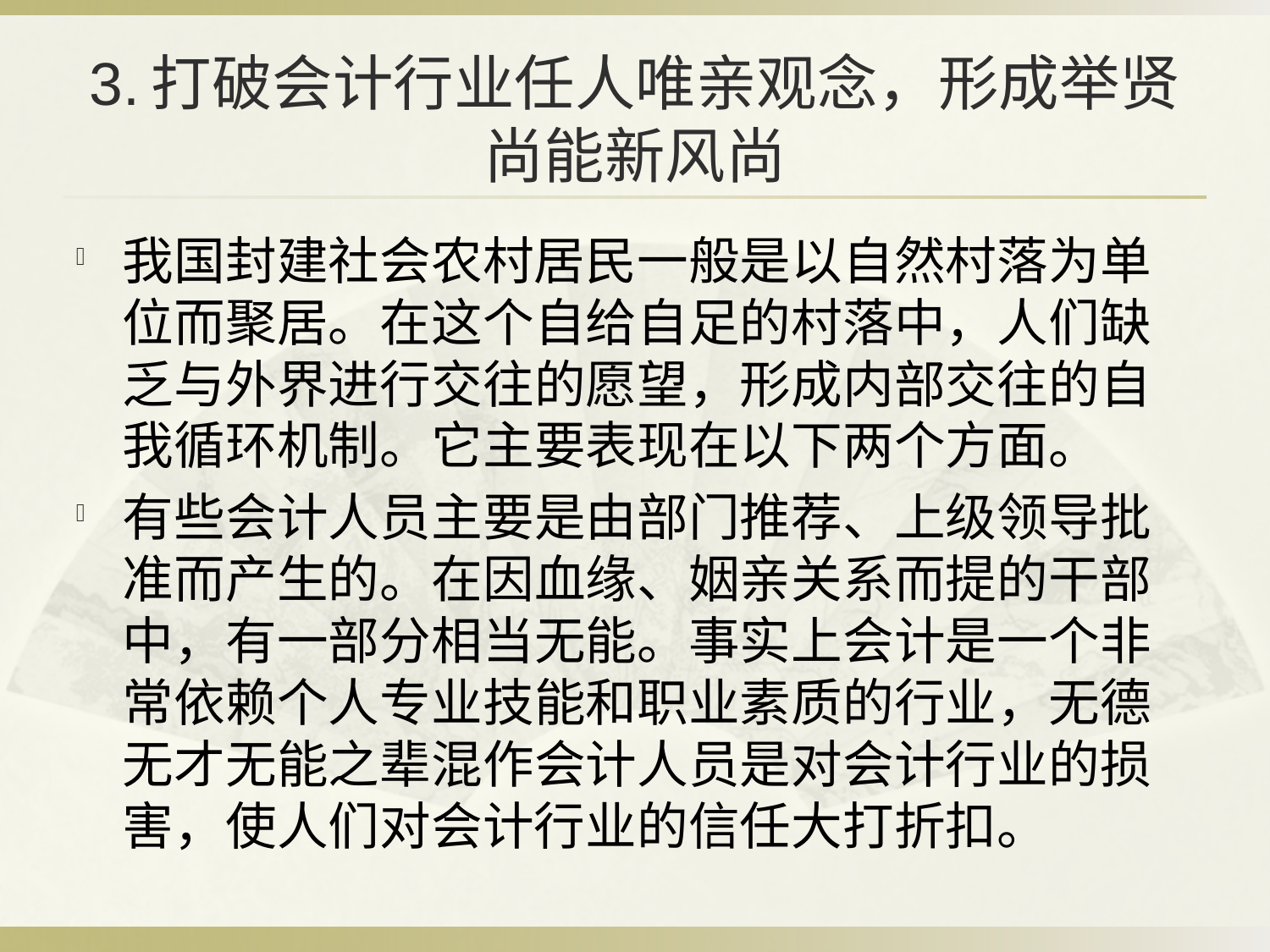

# 3.打破会计行业任人唯亲观念，形成举贤尚能新风尚
我国封建社会农村居民一般是以自然村落为单位而聚居。在这个自给自足的村落中，人们缺乏与外界进行交往的愿望，形成内部交往的自我循环机制。它主要表现在以下两个方面。
有些会计人员主要是由部门推荐、上级领导批准而产生的。在因血缘、姻亲关系而提的干部中，有一部分相当无能。事实上会计是一个非常依赖个人专业技能和职业素质的行业，无德无才无能之辈混作会计人员是对会计行业的损害，使人们对会计行业的信任大打折扣。